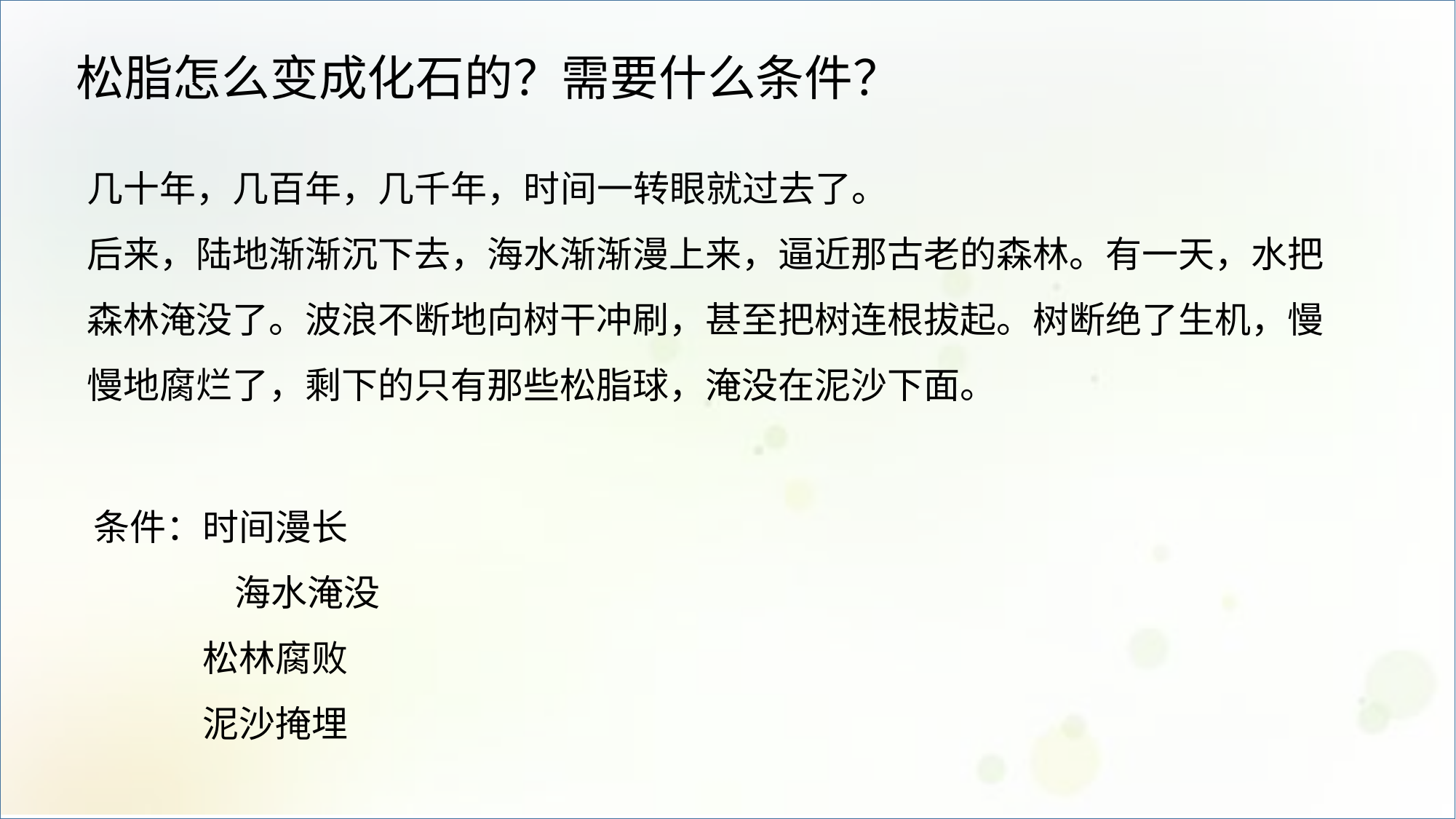

松脂怎么变成化石的？需要什么条件？
几十年，几百年，几千年，时间一转眼就过去了。
后来，陆地渐渐沉下去，海水渐渐漫上来，逼近那古老的森林。有一天，水把森林淹没了。波浪不断地向树干冲刷，甚至把树连根拔起。树断绝了生机，慢慢地腐烂了，剩下的只有那些松脂球，淹没在泥沙下面。
条件：时间漫长
             海水淹没
	松林腐败
	泥沙掩埋